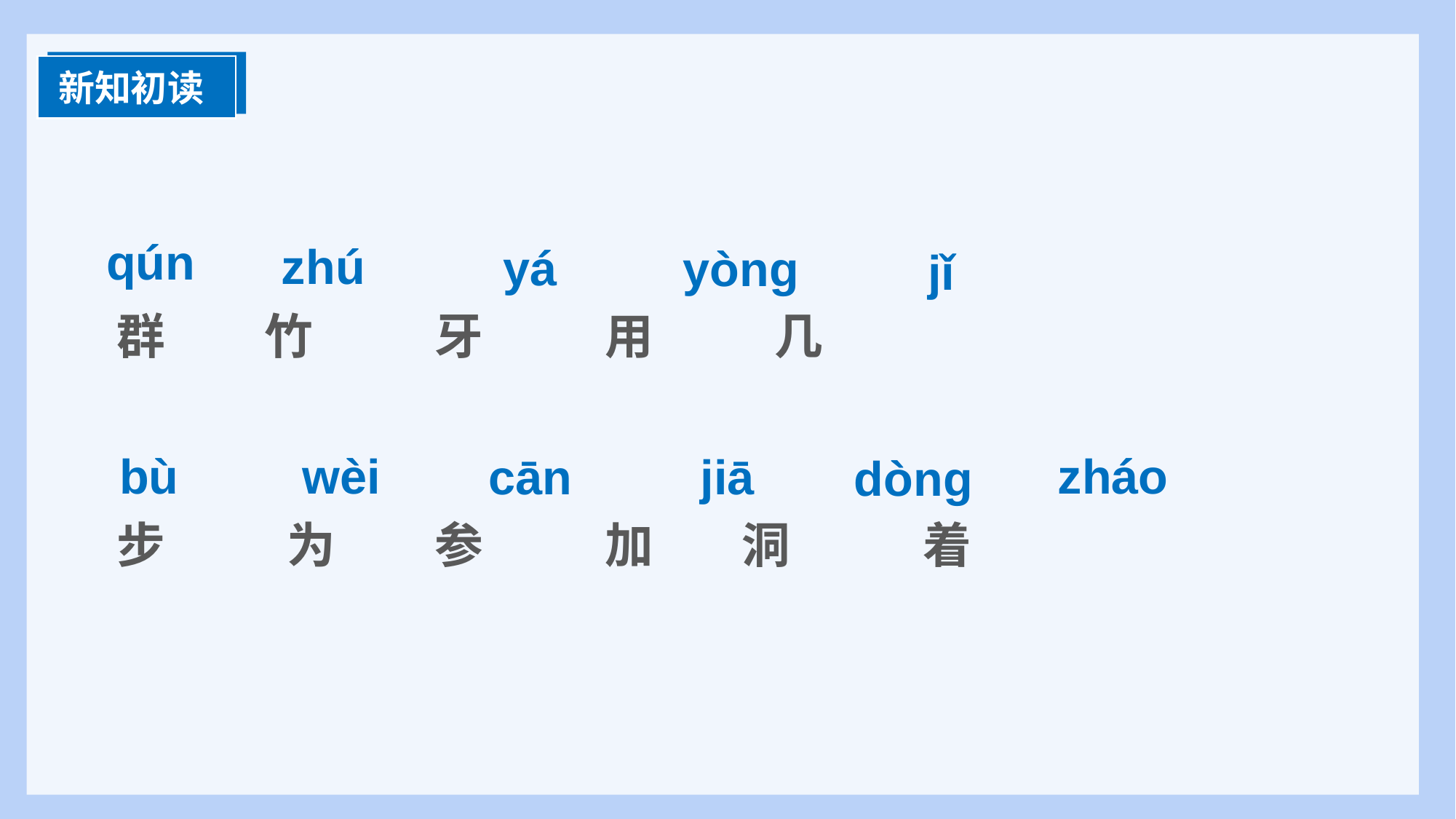

新知初读
qún
zhú
yá
yònɡ
jǐ
群         竹           牙           用           几

步           为         参           加        洞            着
bù
wèi
zháo
cān
jiā
dònɡ